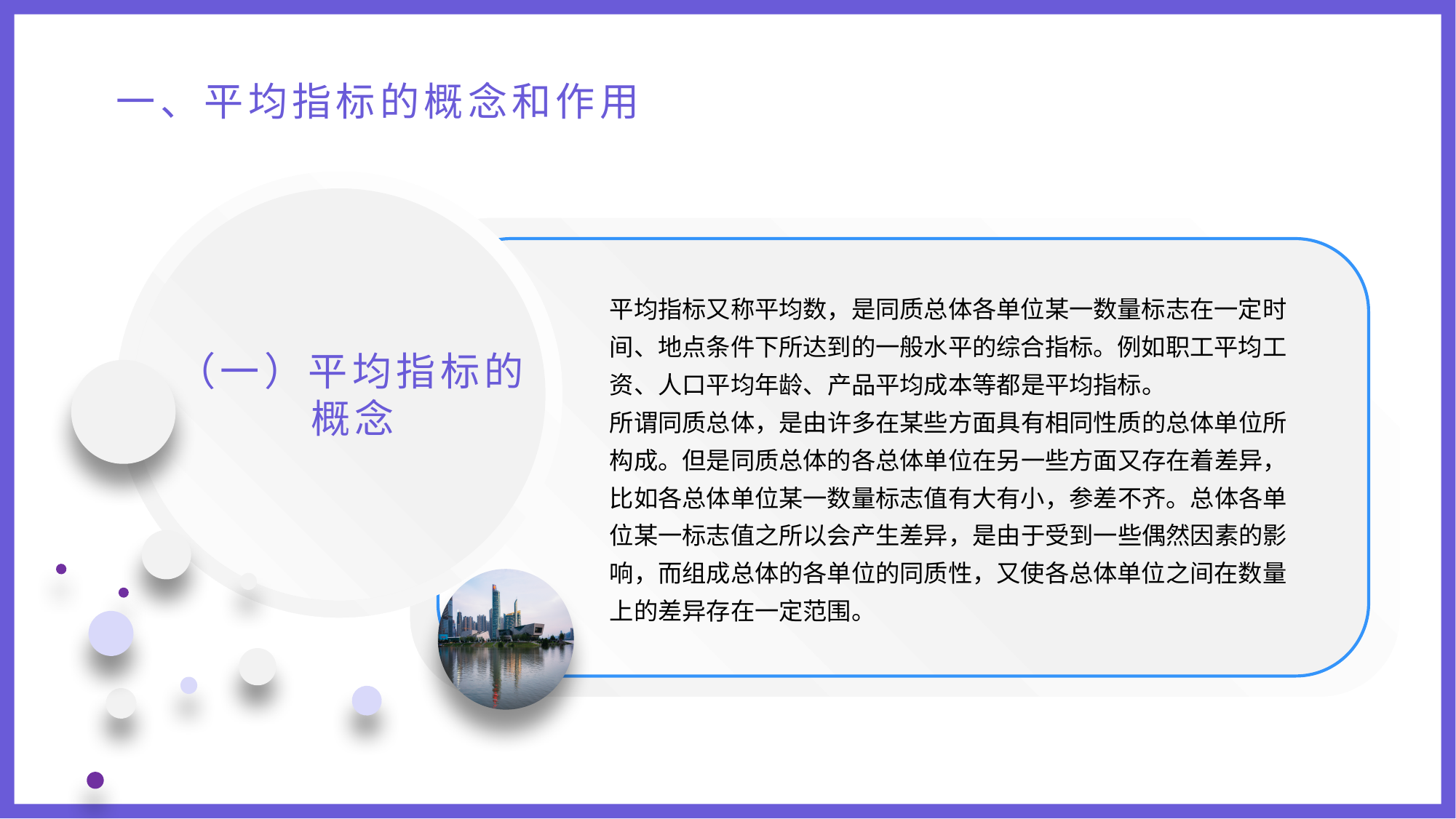

一、平均指标的概念和作用

平均指标又称平均数，是同质总体各单位某一数量标志在一定时间、地点条件下所达到的一般水平的综合指标。例如职工平均工资、人口平均年龄、产品平均成本等都是平均指标。
所谓同质总体，是由许多在某些方面具有相同性质的总体单位所构成。但是同质总体的各总体单位在另一些方面又存在着差异，比如各总体单位某一数量标志值有大有小，参差不齐。总体各单位某一标志值之所以会产生差异，是由于受到一些偶然因素的影响，而组成总体的各单位的同质性，又使各总体单位之间在数量上的差异存在一定范围。
（一）平均指标的概念